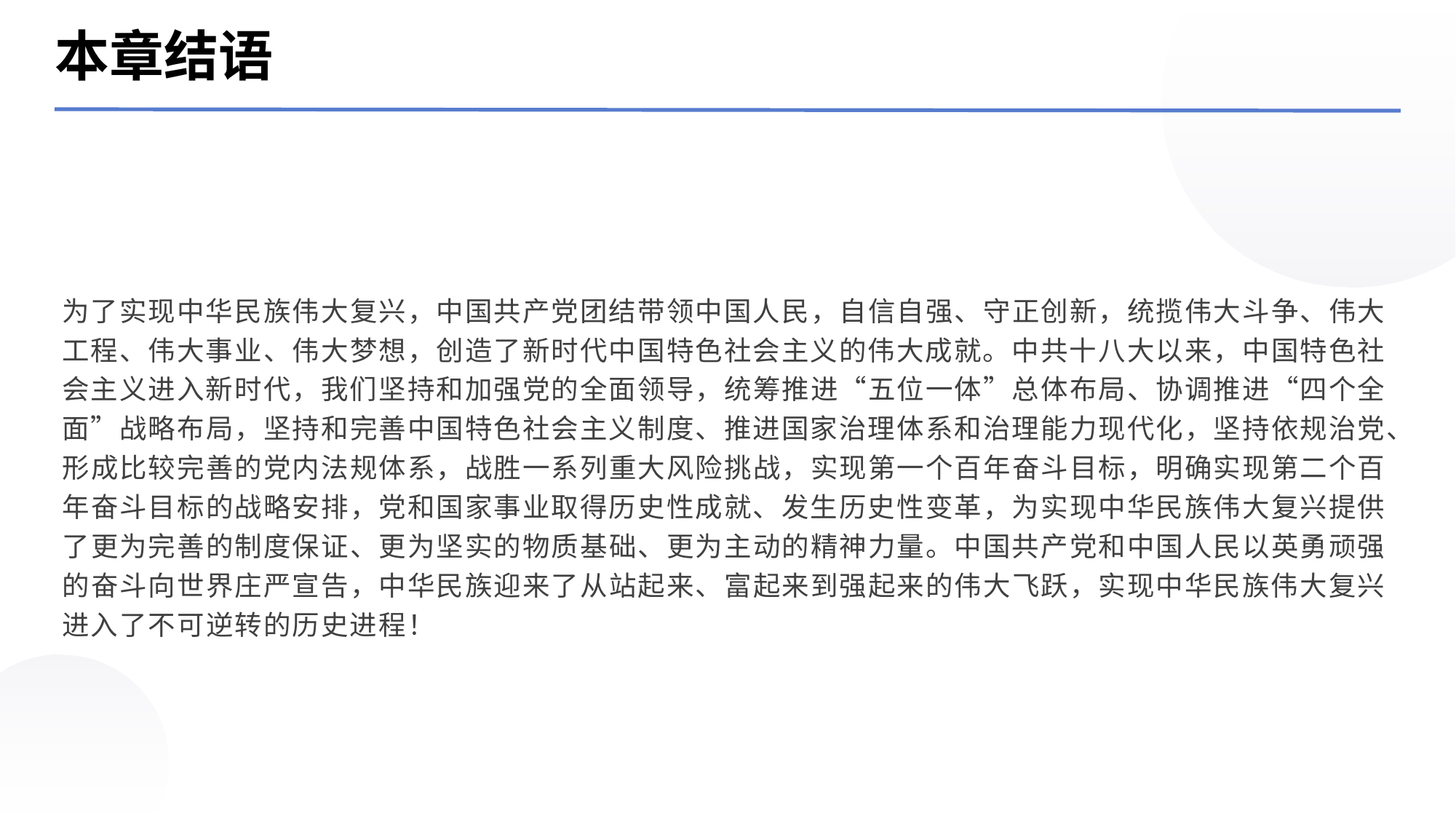

本章结语
为了实现中华民族伟大复兴，中国共产党团结带领中国人民，自信自强、守正创新，统揽伟大斗争、伟大工程、伟大事业、伟大梦想，创造了新时代中国特色社会主义的伟大成就。中共十八大以来，中国特色社会主义进入新时代，我们坚持和加强党的全面领导，统筹推进“五位一体”总体布局、协调推进“四个全面”战略布局，坚持和完善中国特色社会主义制度、推进国家治理体系和治理能力现代化，坚持依规治党、形成比较完善的党内法规体系，战胜一系列重大风险挑战，实现第一个百年奋斗目标，明确实现第二个百年奋斗目标的战略安排，党和国家事业取得历史性成就、发生历史性变革，为实现中华民族伟大复兴提供了更为完善的制度保证、更为坚实的物质基础、更为主动的精神力量。中国共产党和中国人民以英勇顽强的奋斗向世界庄严宣告，中华民族迎来了从站起来、富起来到强起来的伟大飞跃，实现中华民族伟大复兴进入了不可逆转的历史进程！